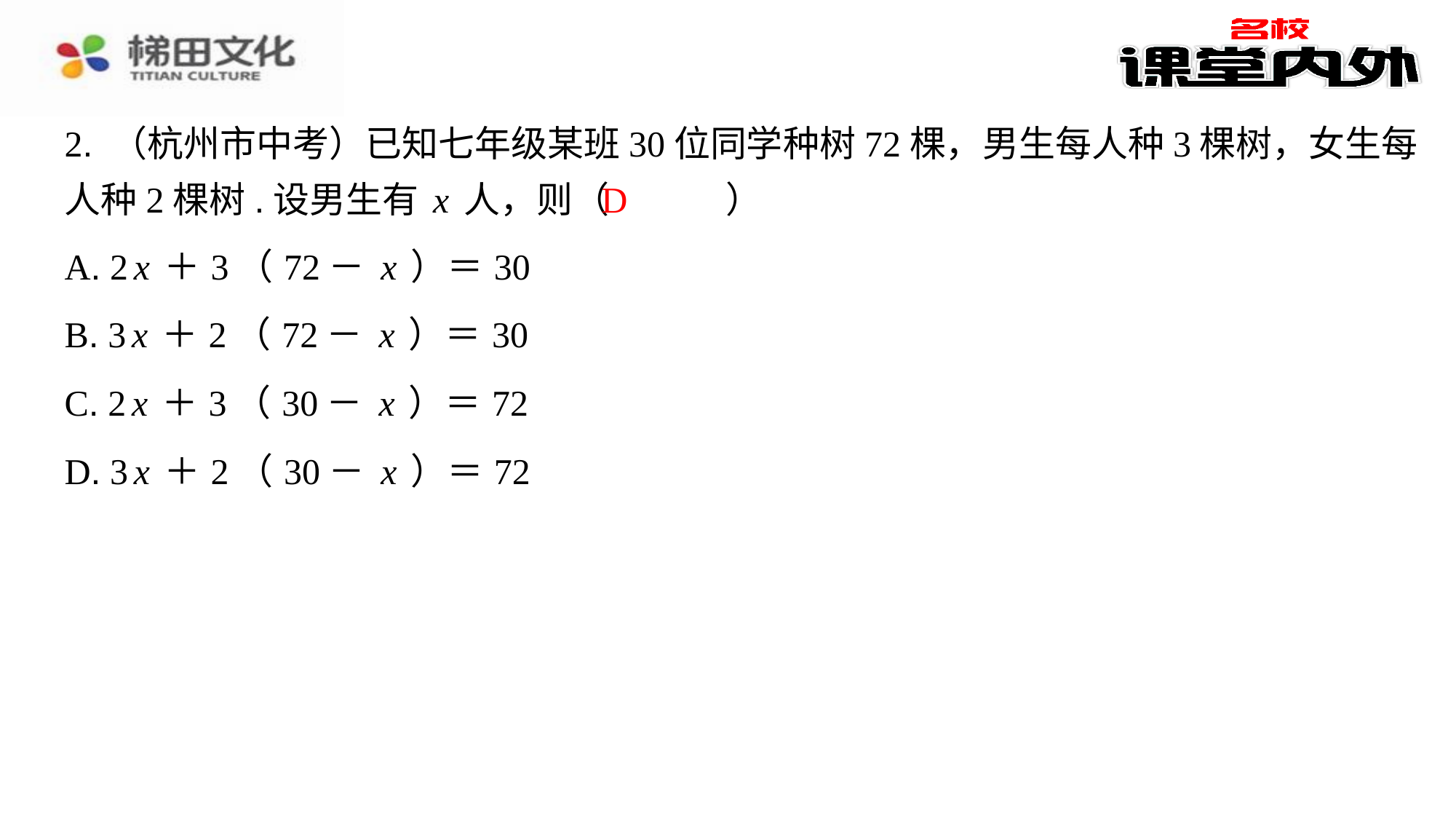

2. （杭州市中考）已知七年级某班30位同学种树72棵，男生每人种3棵树，女生每
人种2棵树.设男生有x人，则（　D　）
D
| A. 2x＋3（72－x）＝30 |
| --- |
| B. 3x＋2（72－x）＝30 |
| C. 2x＋3（30－x）＝72 |
| D. 3x＋2（30－x）＝72 |